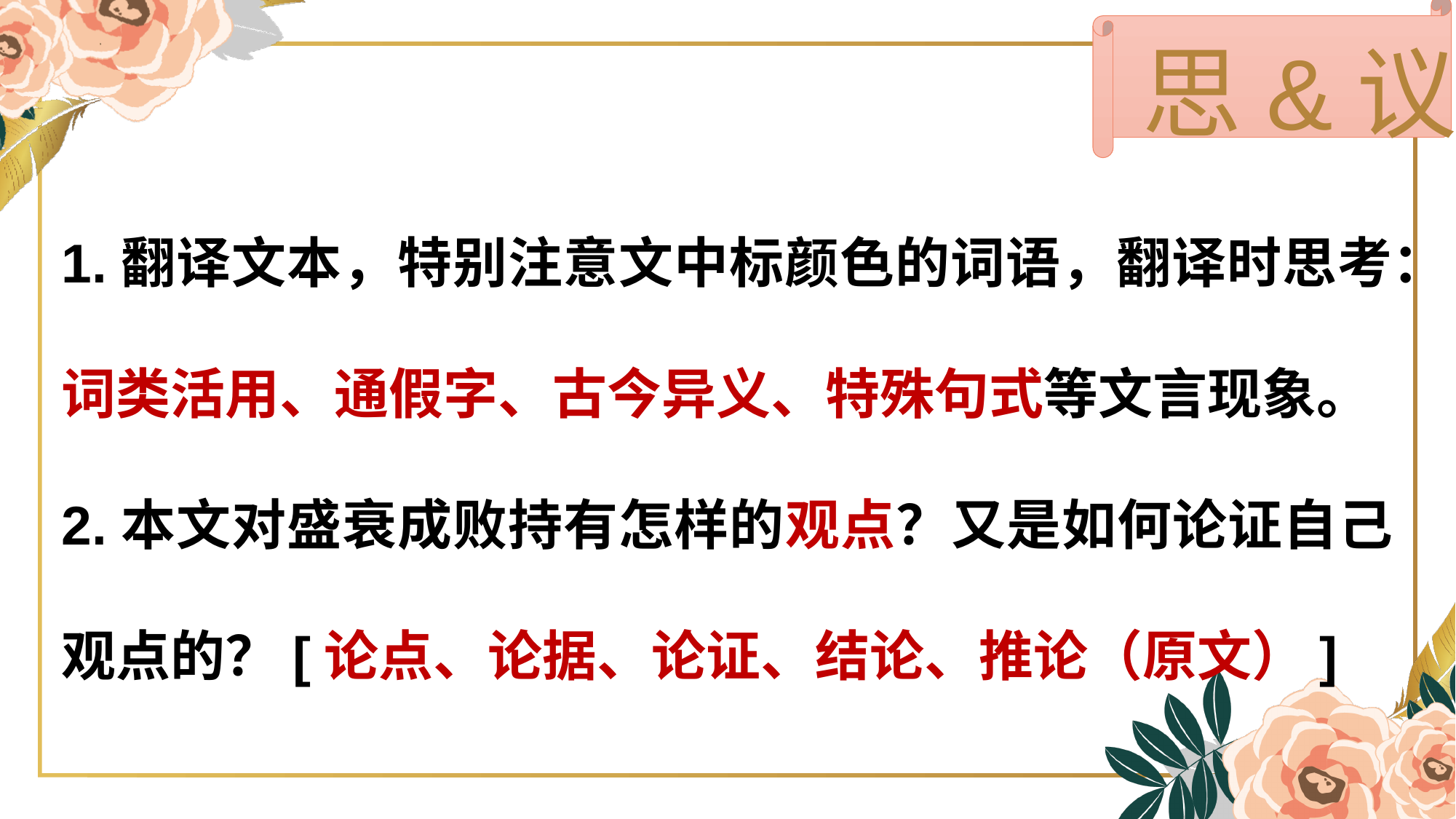

思&议

1.翻译文本，特别注意文中标颜色的词语，翻译时思考：词类活用、通假字、古今异义、特殊句式等文言现象。
2.本文对盛衰成败持有怎样的观点？又是如何论证自己观点的？[论点、论据、论证、结论、推论（原文）]